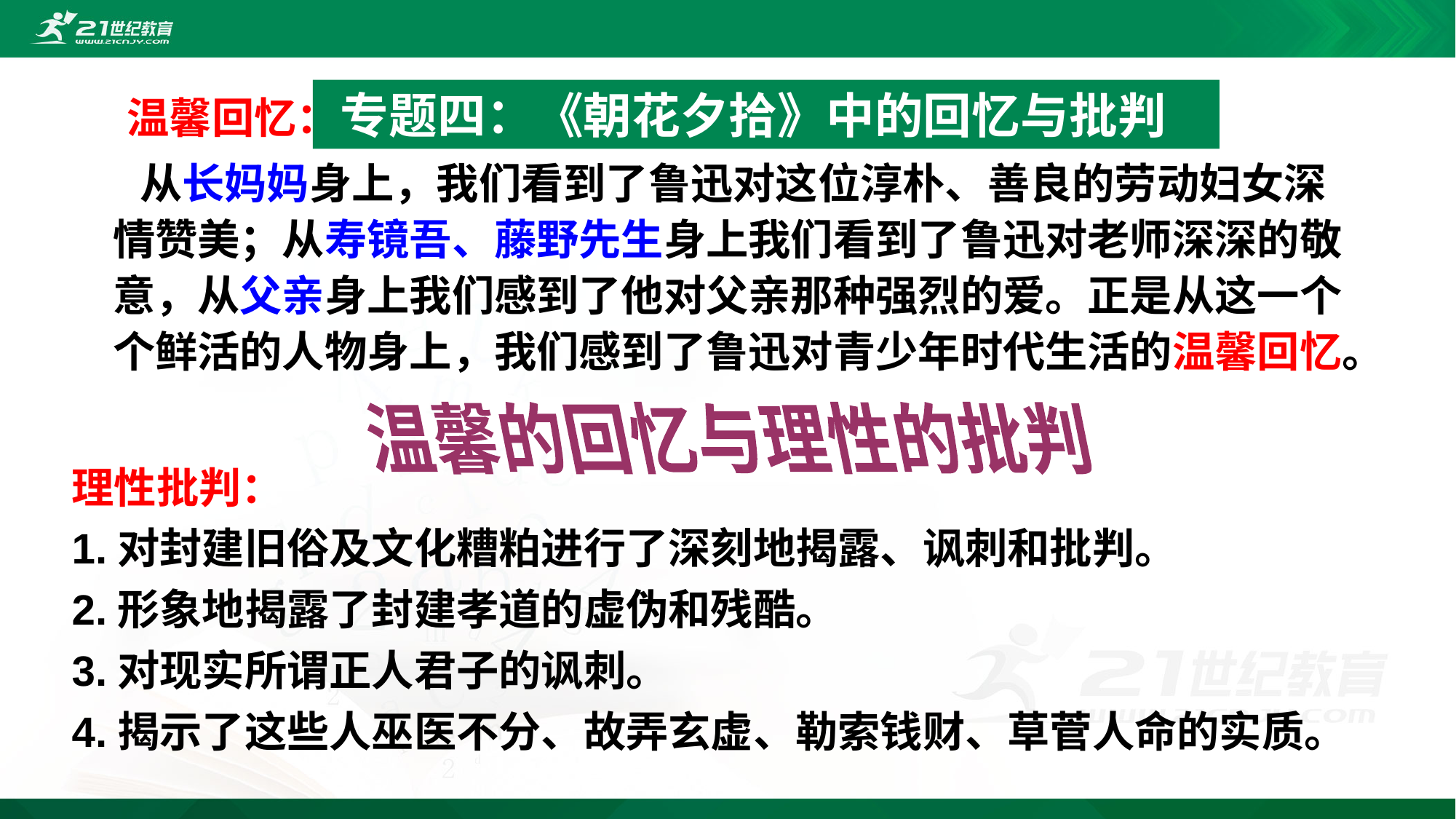

#
    温馨回忆：
      从长妈妈身上，我们看到了鲁迅对这位淳朴、善良的劳动妇女深情赞美；从寿镜吾、藤野先生身上我们看到了鲁迅对老师深深的敬意，从父亲身上我们感到了他对父亲那种强烈的爱。正是从这一个个鲜活的人物身上，我们感到了鲁迅对青少年时代生活的温馨回忆。
专题四：《朝花夕拾》中的回忆与批判
温馨的回忆与理性的批判
理性批判：
1.对封建旧俗及文化糟粕进行了深刻地揭露、讽刺和批判。
2.形象地揭露了封建孝道的虚伪和残酷。
3.对现实所谓正人君子的讽刺。
4.揭示了这些人巫医不分、故弄玄虚、勒索钱财、草菅人命的实质。